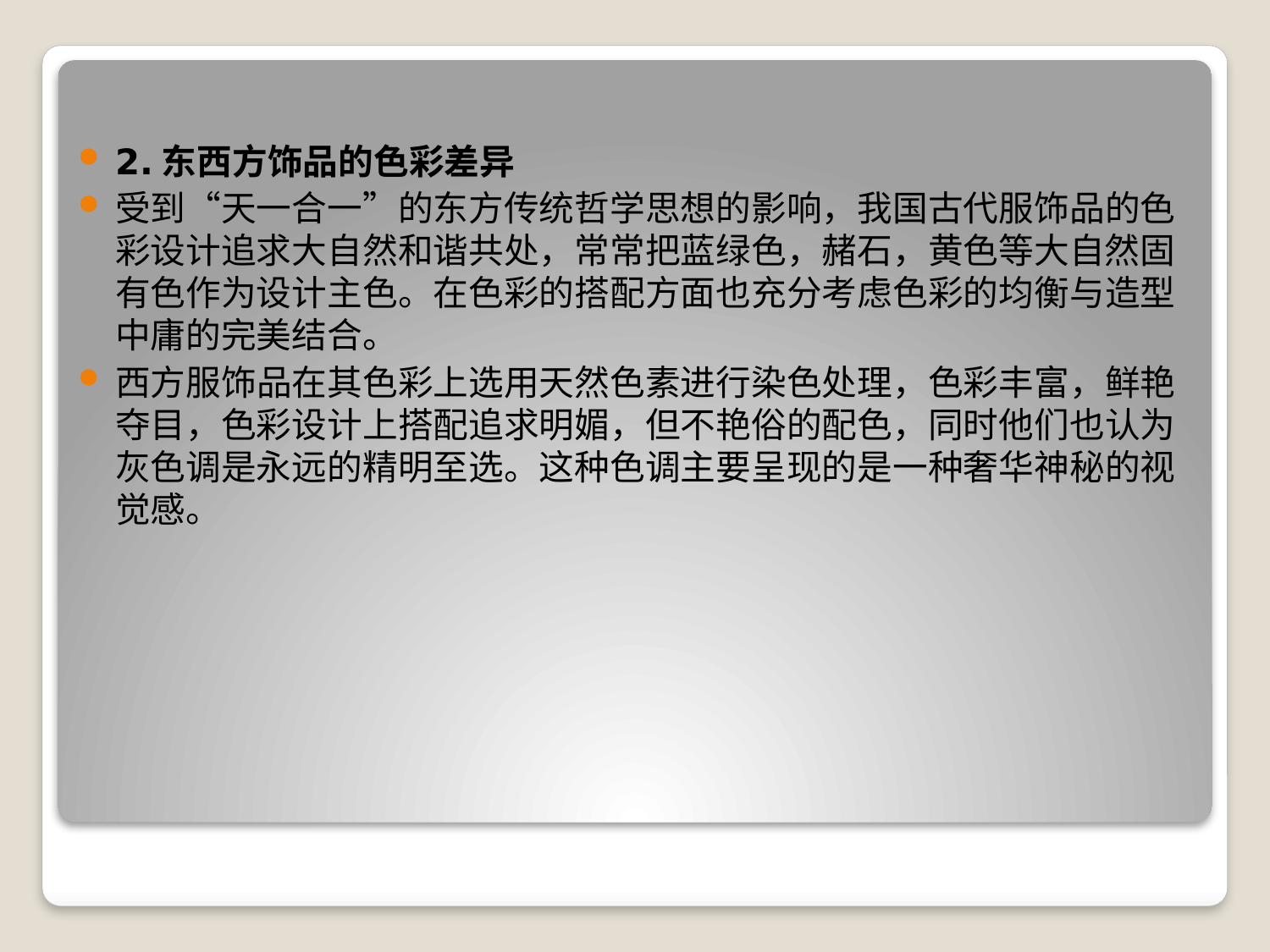

2.东西方饰品的色彩差异
受到“天一合一”的东方传统哲学思想的影响，我国古代服饰品的色彩设计追求大自然和谐共处，常常把蓝绿色，赭石，黄色等大自然固有色作为设计主色。在色彩的搭配方面也充分考虑色彩的均衡与造型中庸的完美结合。
西方服饰品在其色彩上选用天然色素进行染色处理，色彩丰富，鲜艳夺目，色彩设计上搭配追求明媚，但不艳俗的配色，同时他们也认为灰色调是永远的精明至选。这种色调主要呈现的是一种奢华神秘的视觉感。